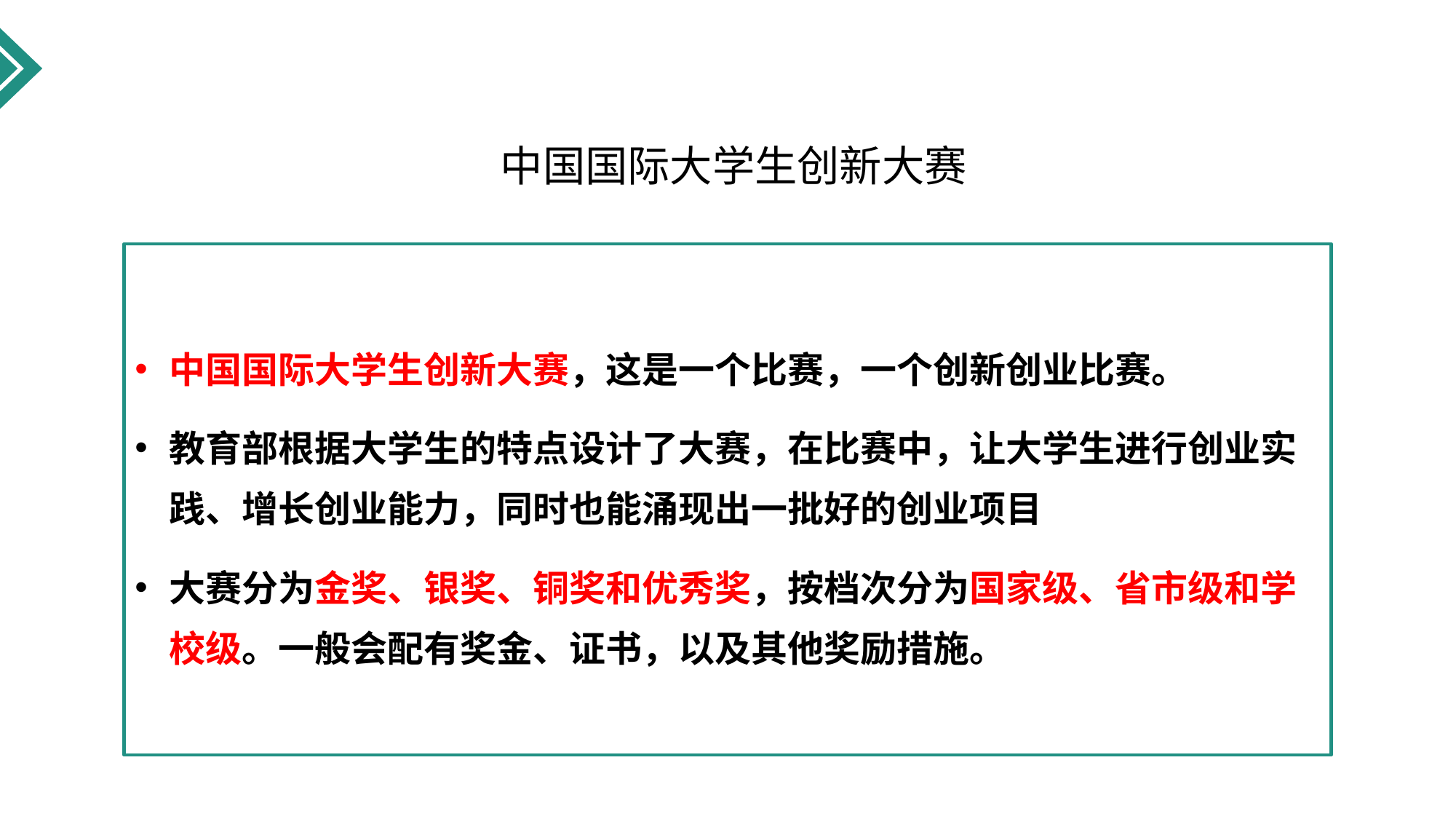

# 中国国际大学生创新大赛
中国国际大学生创新大赛，这是一个比赛，一个创新创业比赛。
教育部根据大学生的特点设计了大赛，在比赛中，让大学生进行创业实践、增长创业能力，同时也能涌现出一批好的创业项目
大赛分为金奖、银奖、铜奖和优秀奖，按档次分为国家级、省市级和学校级。一般会配有奖金、证书，以及其他奖励措施。